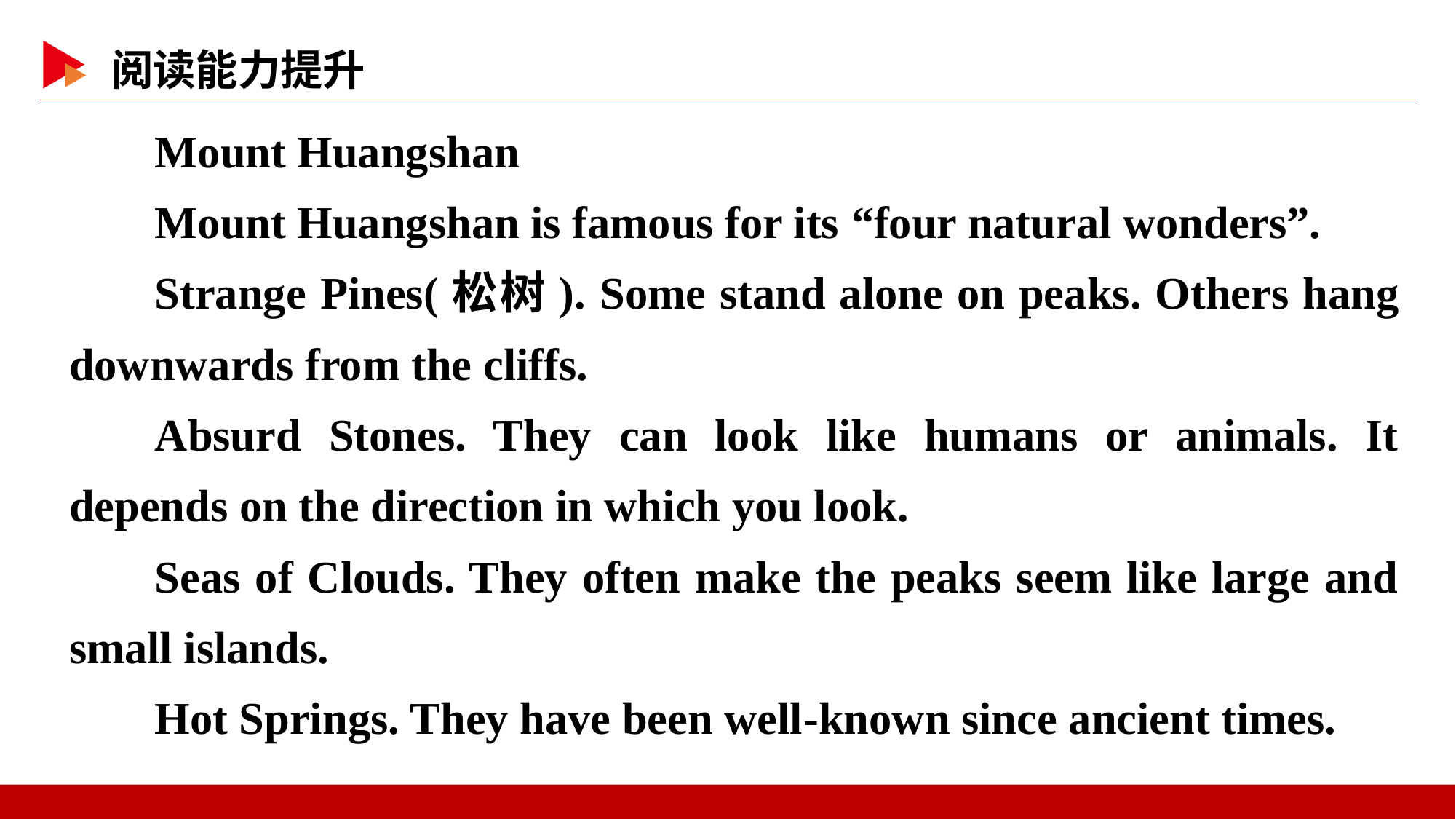

Mount Huangshan
Mount Huangshan is famous for its “four natural wonders”.
Strange Pines(松树). Some stand alone on peaks. Others hang downwards from the cliffs.
Absurd Stones. They can look like humans or animals. It depends on the direction in which you look.
Seas of Clouds. They often make the peaks seem like large and small islands.
Hot Springs. They have been well-known since ancient times.